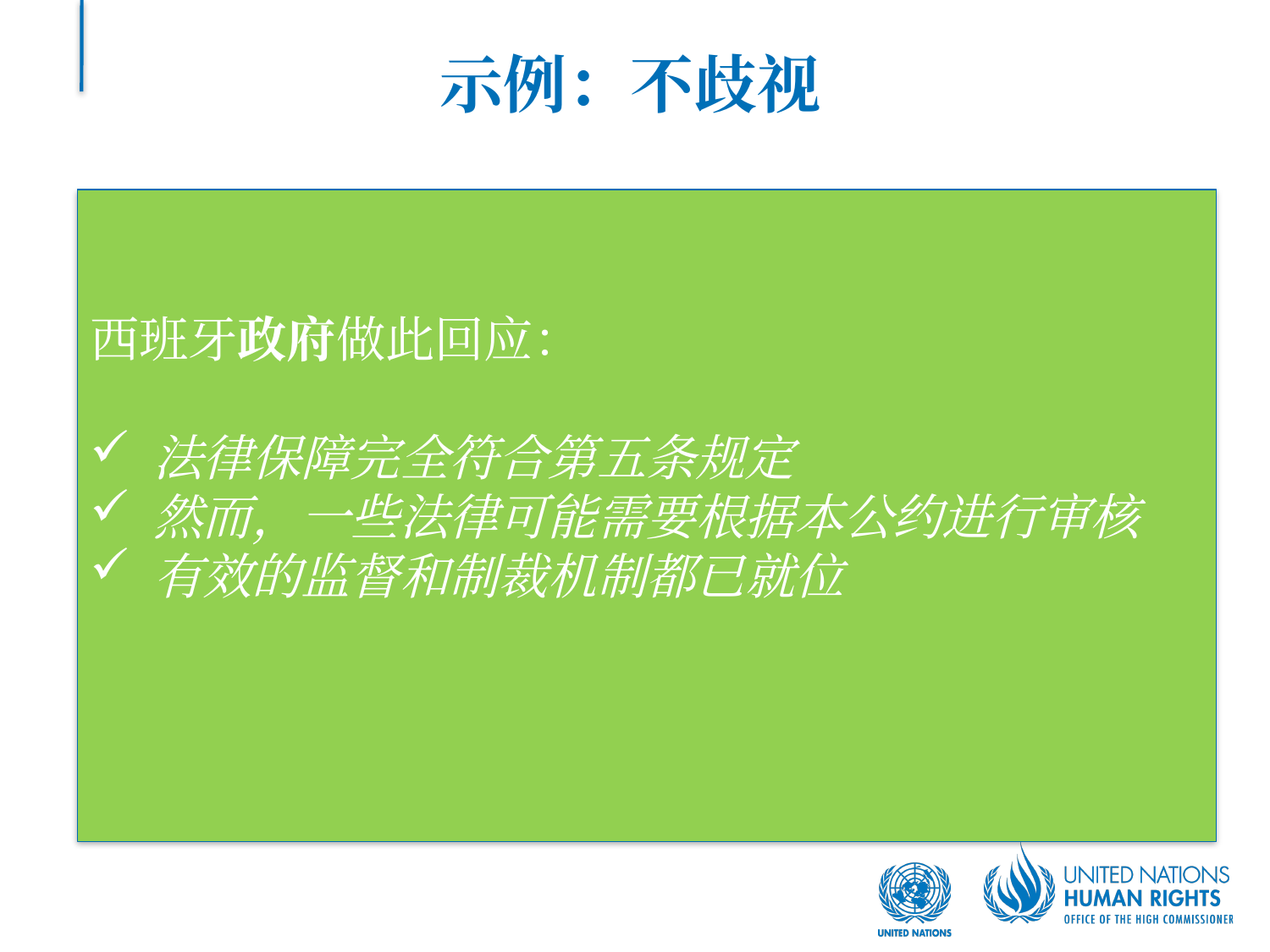

# 示例：不歧视

西班牙政府做此回应：

法律保障完全符合第五条规定
然而，一些法律可能需要根据本公约进行审核
有效的监督和制裁机制都已就位